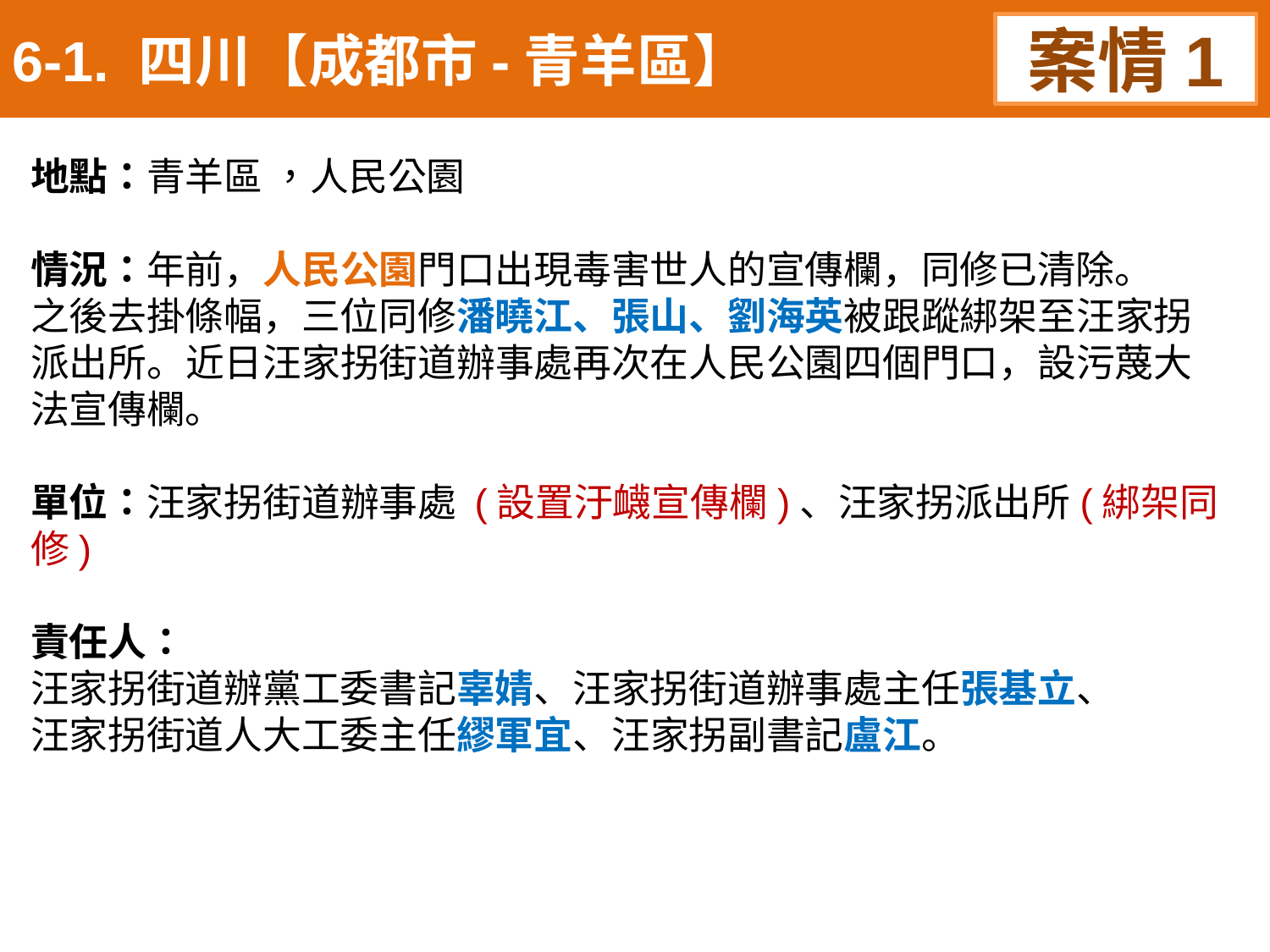

6-1. 四川【成都市-青羊區】
案情1

地點：青羊區 ，人民公園

情況：年前，人民公園門口出現毒害世人的宣傳欄，同修已清除。
之後去掛條幅，三位同修潘曉江、張山、劉海英被跟蹤綁架至汪家拐派出所。近日汪家拐街道辦事處再次在人民公園四個門口，設污蔑大法宣傳欄。

單位：汪家拐街道辦事處 (設置汙衊宣傳欄)、汪家拐派出所(綁架同修)

責任人：
汪家拐街道辦黨工委書記辜婧、汪家拐街道辦事處主任張基立、
汪家拐街道人大工委主任繆軍宜、汪家拐副書記盧江。